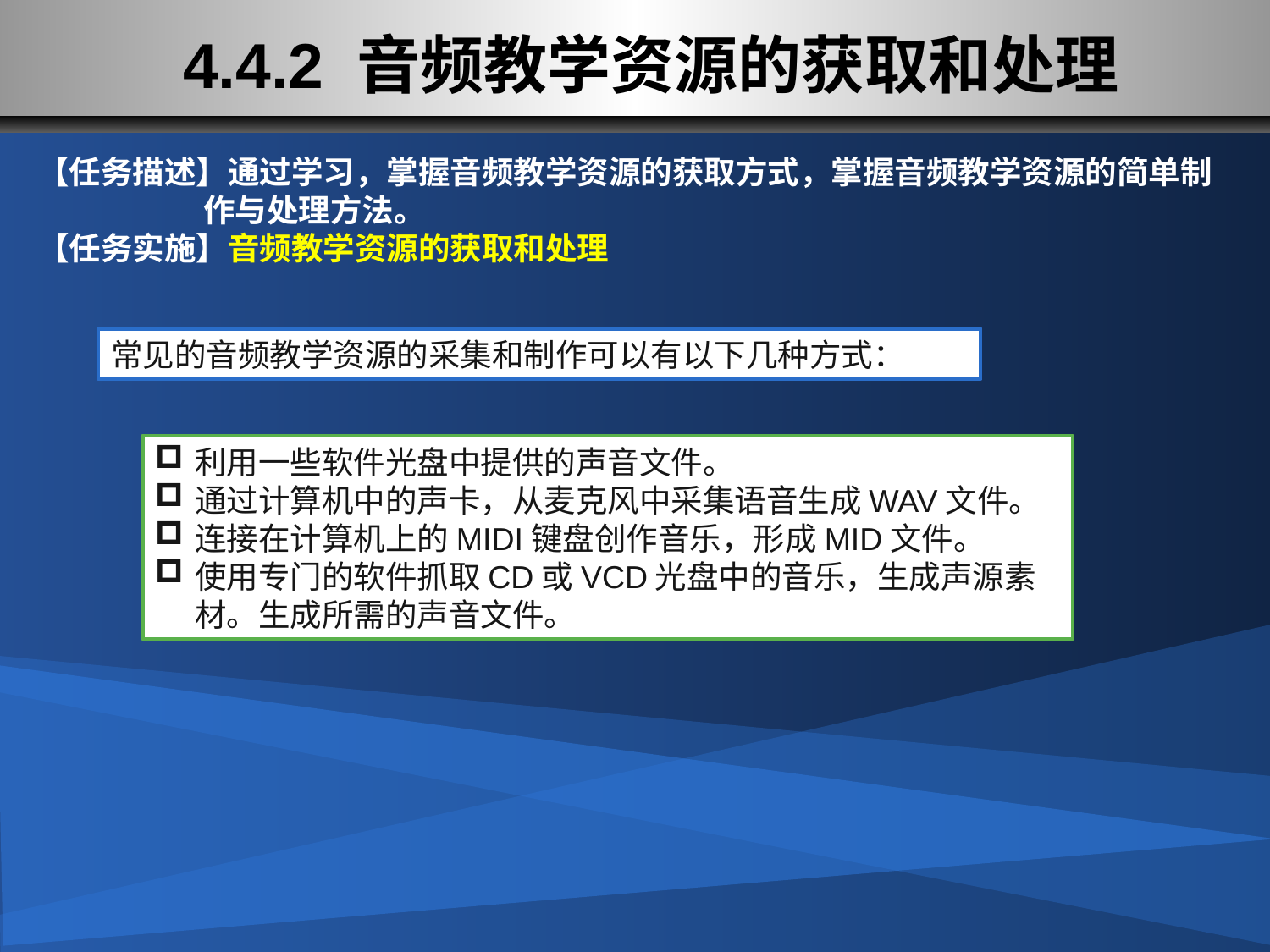

# 4.4.2 音频教学资源的获取和处理
【任务描述】通过学习，掌握音频教学资源的获取方式，掌握音频教学资源的简单制
                      作与处理方法。
【任务实施】音频教学资源的获取和处理
常见的音频教学资源的采集和制作可以有以下几种方式：
利用一些软件光盘中提供的声音文件。
通过计算机中的声卡，从麦克风中采集语音生成WAV文件。
连接在计算机上的MIDI键盘创作音乐，形成MID文件。
使用专门的软件抓取CD或VCD光盘中的音乐，生成声源素材。生成所需的声音文件。